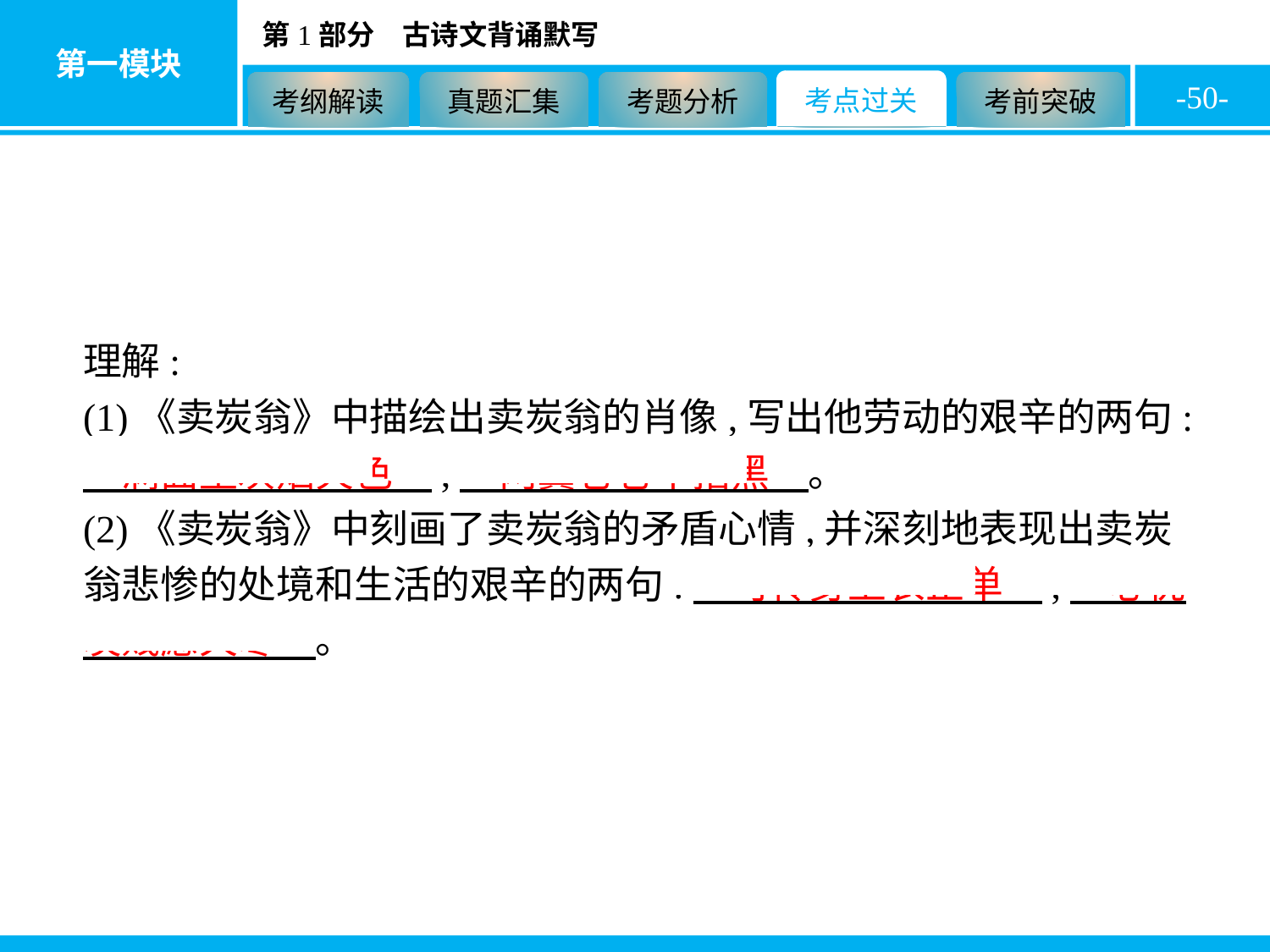

-50-
理解:
(1)《卖炭翁》中描绘出卖炭翁的肖像,写出他劳动的艰辛的两句:　满面尘灰烟火色　,　两鬓苍苍十指黑　。
(2)《卖炭翁》中刻画了卖炭翁的矛盾心情,并深刻地表现出卖炭翁悲惨的处境和生活的艰辛的两句:　可怜身上衣正单　,　心忧炭贱愿天寒　。